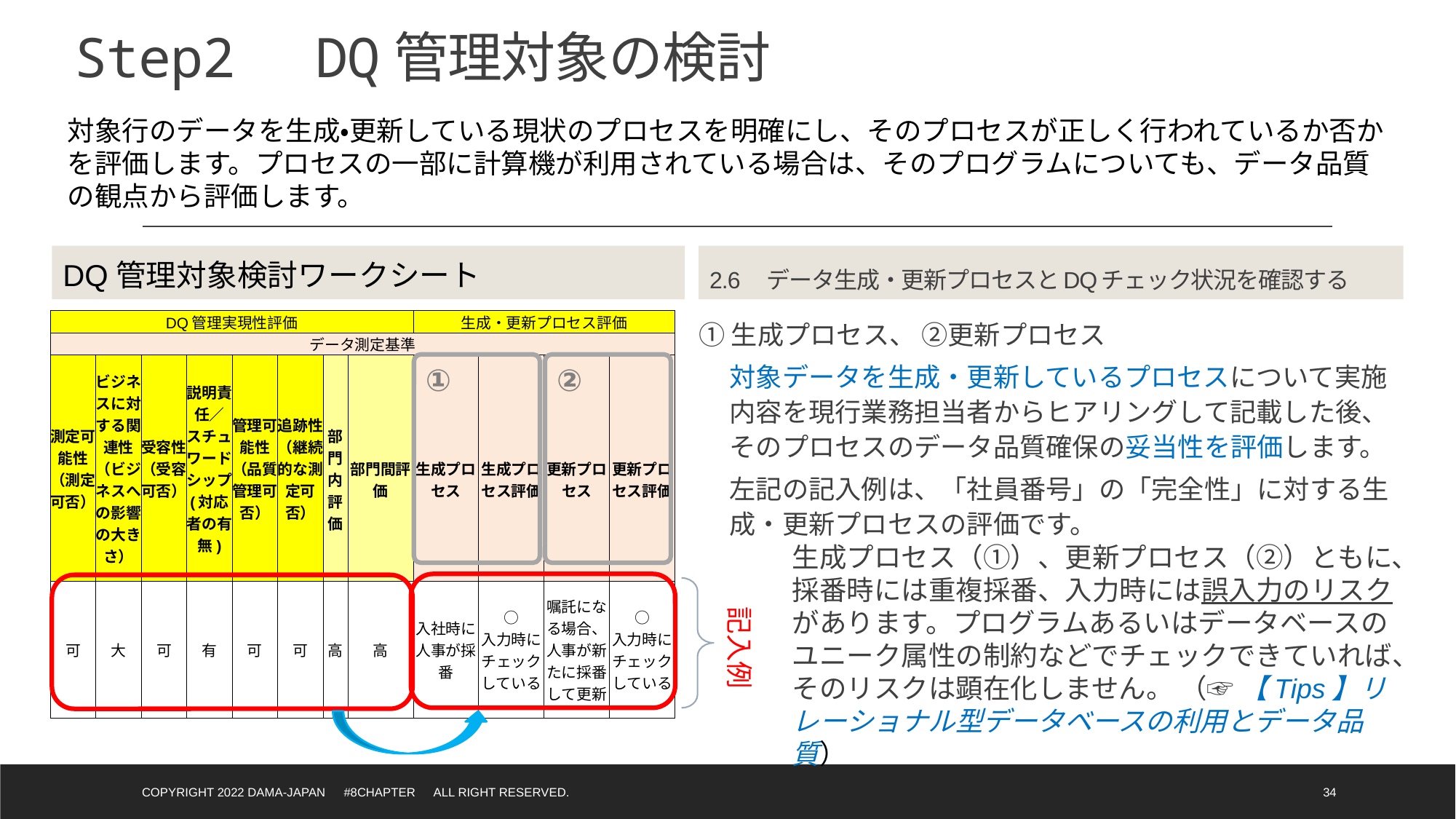

# Step2　DQ管理対象の検討
対象行のデータを生成・更新している現状のプロセスを明確にし、そのプロセスが正しく行われているか否かを評価します。プロセスの一部に計算機が利用されている場合は、そのプログラムについても、データ品質の観点から評価します。
DQ管理対象検討ワークシート
2.6　データ生成・更新プロセスとDQチェック状況を確認する
①生成プロセス、 ②更新プロセス
対象データを生成・更新しているプロセスについて実施内容を現行業務担当者からヒアリングして記載した後、そのプロセスのデータ品質確保の妥当性を評価します。
左記の記入例は、「社員番号」の「完全性」に対する生成・更新プロセスの評価です。
| DQ管理実現性評価 |  |  |  |  |  |  |  | 生成・更新プロセス評価 |  |  |  |
| --- | --- | --- | --- | --- | --- | --- | --- | --- | --- | --- | --- |
| データ測定基準 |  |  |  |  |  |  |  |  |  |  |  |
| 測定可能性 （測定可否） | ビジネスに対する関連性 （ビジネスへの影響の大きさ） | 受容性 （受容可否） | 説明責任／ スチュワードシップ (対応者の有無) | 管理可能性 （品質管理可否） | 追跡性 （継続的な測定可否） |  |  |  |  |  |  |
|  |  |  |  |  |  | 部門内評価 | 部門間評価 | 生成プロセス | 生成プロセス評価 | 更新プロセス | 更新プロセス評価 |
| 可 | 大 | 可 | 有 | 可 | 可 | 高 | 高 | 入社時に人事が採番 | ○ 入力時にチェックしている | 嘱託になる場合、人事が新たに採番して更新 | ○ 入力時にチェックしている |

①
②
生成プロセス（①）、更新プロセス（②）ともに、採番時には重複採番、入力時には誤入力のリスクがあります。プログラムあるいはデータベースのユニーク属性の制約などでチェックできていれば、そのリスクは顕在化しません。 （☞ 【Tips】リレーショナル型データベースの利用とデータ品質）

記入例

Copyright 2022 DAMA-JAPAN　#8chapter　All right reserved.
34